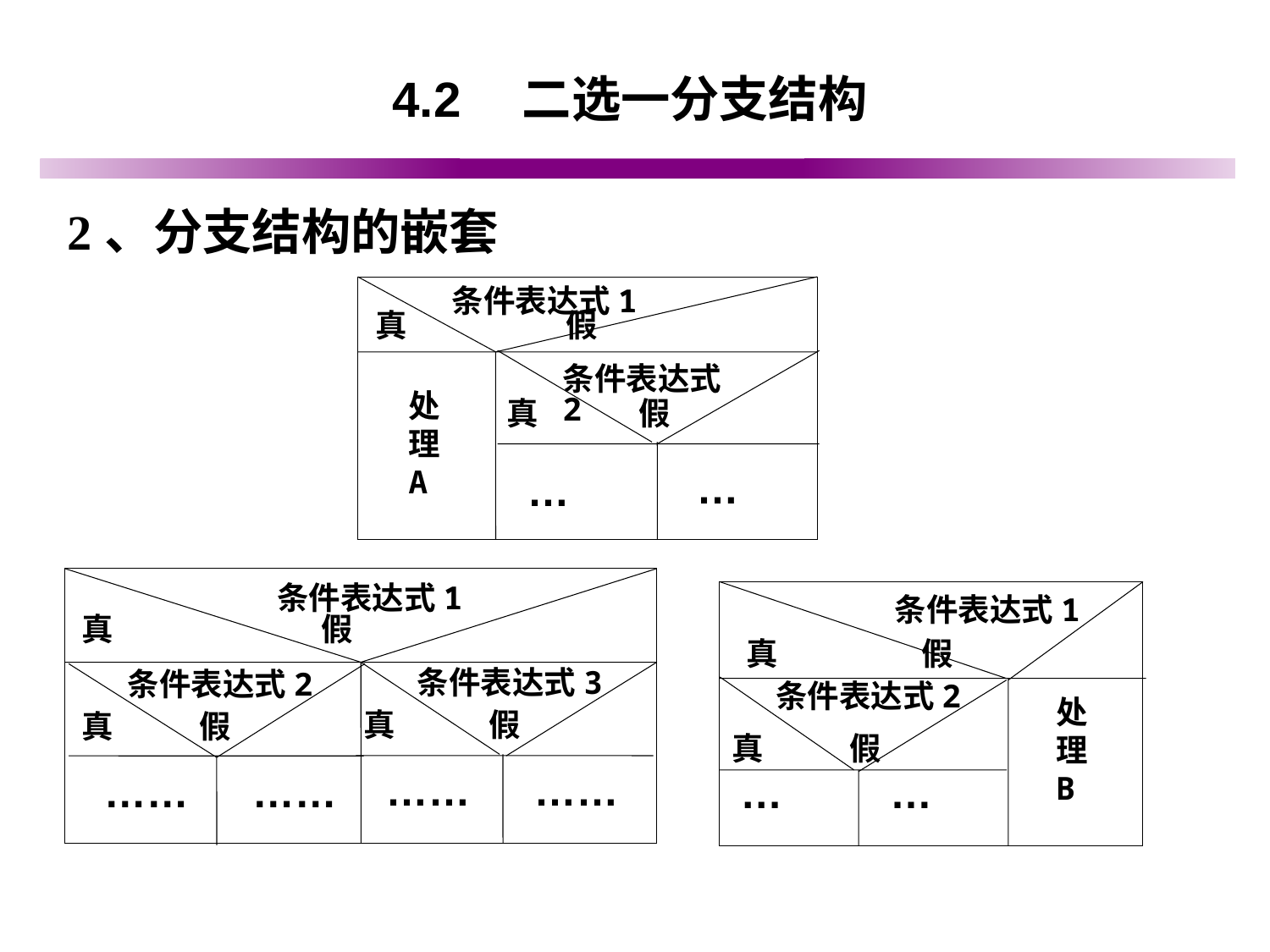

# 4.2　二选一分支结构
2、分支结构的嵌套

条件表达式1
真                      假

条件表达式2
真              假

…
…
处理A

条件表达式1
真                             假

条件表达式1
真                    假

条件表达式2

真            假
…
…

处理B

条件表达式3
真             假

……
……

条件表达式2
真            假

……
……